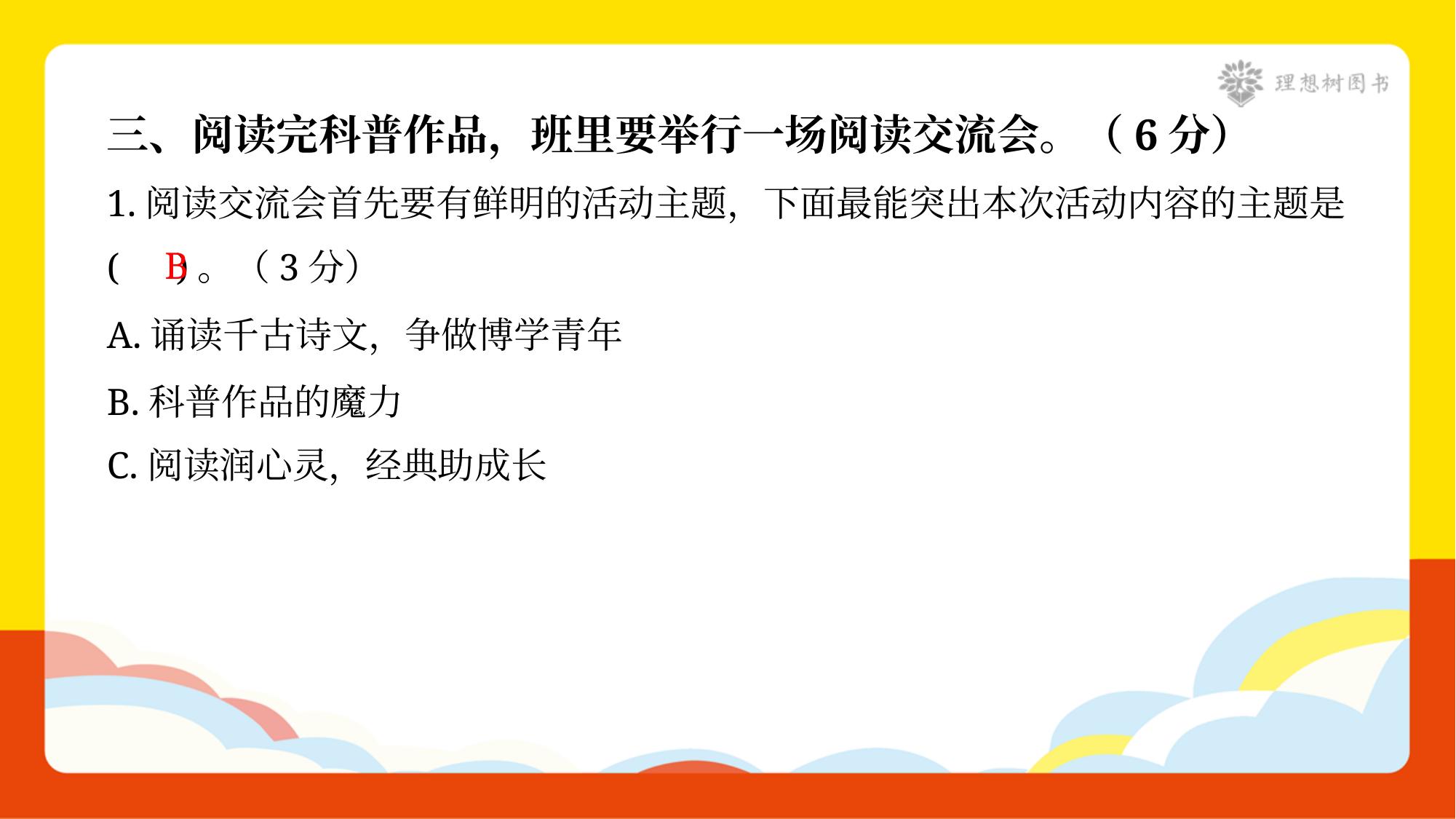

三、阅读完科普作品，班里要举行一场阅读交流会。（6分）
1.阅读交流会首先要有鲜明的活动主题，下面最能突出本次活动内容的主题是
(      )。（3分）
B
A.诵读千古诗文，争做博学青年
B.科普作品的魔力
C.阅读润心灵，经典助成长